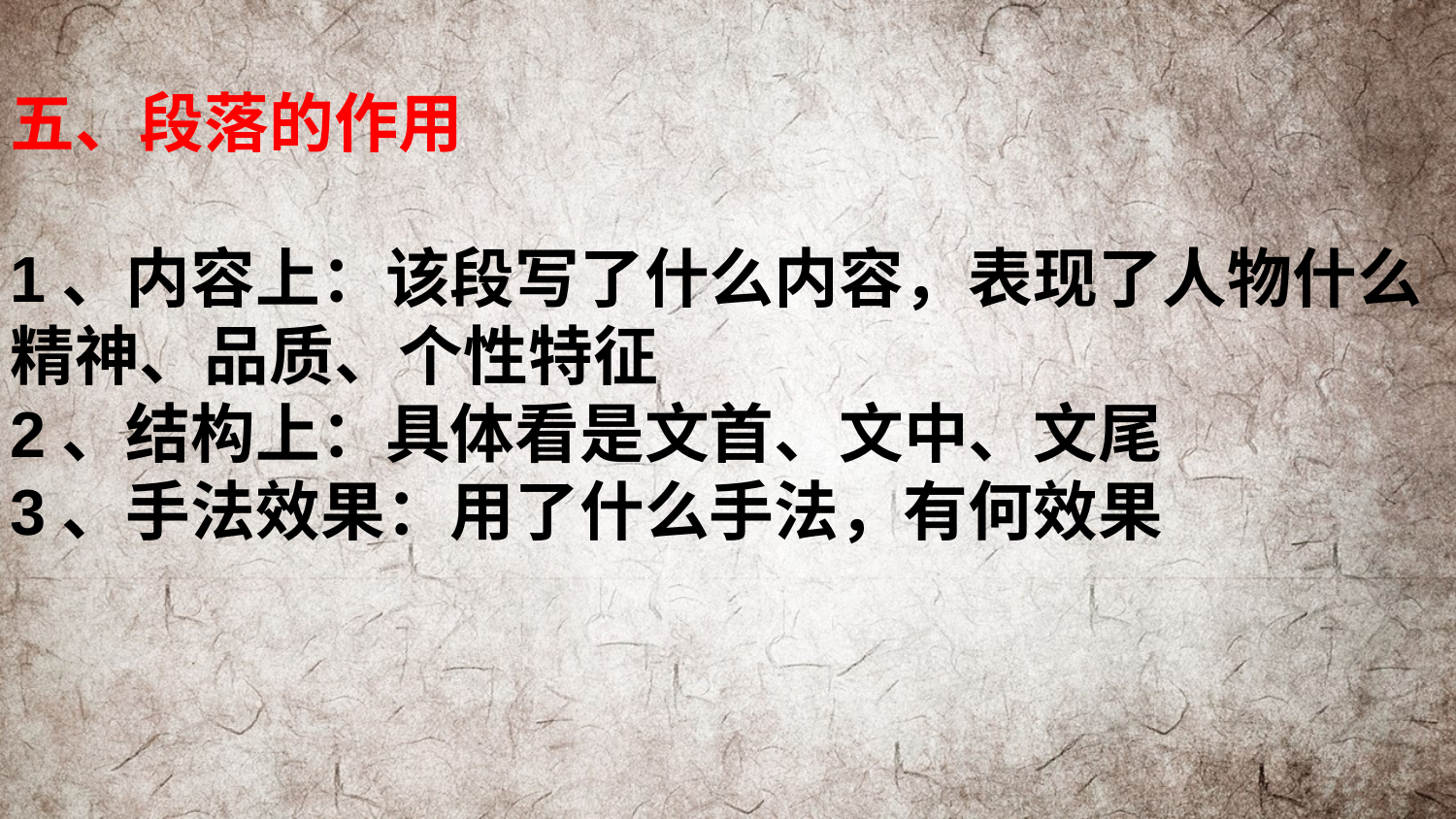

五、段落的作用

1、内容上：该段写了什么内容，表现了人物什么精神、品质、个性特征
2、结构上：具体看是文首、文中、文尾
3、手法效果：用了什么手法，有何效果